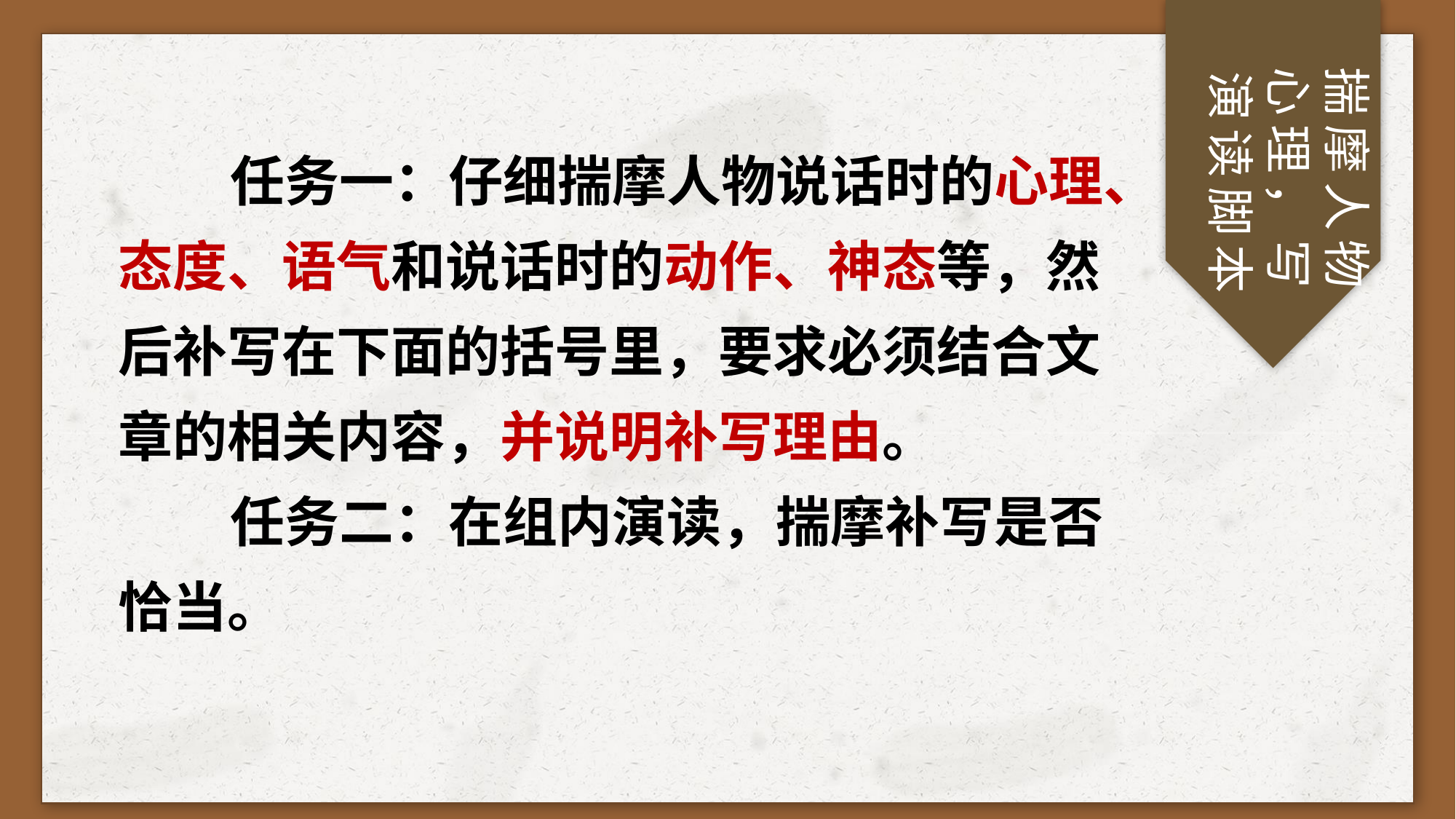

揣摩人物心理，写演读脚本

        任务一：仔细揣摩人物说话时的心理、态度、语气和说话时的动作、神态等，然后补写在下面的括号里，要求必须结合文章的相关内容，并说明补写理由。
        任务二：在组内演读，揣摩补写是否恰当。